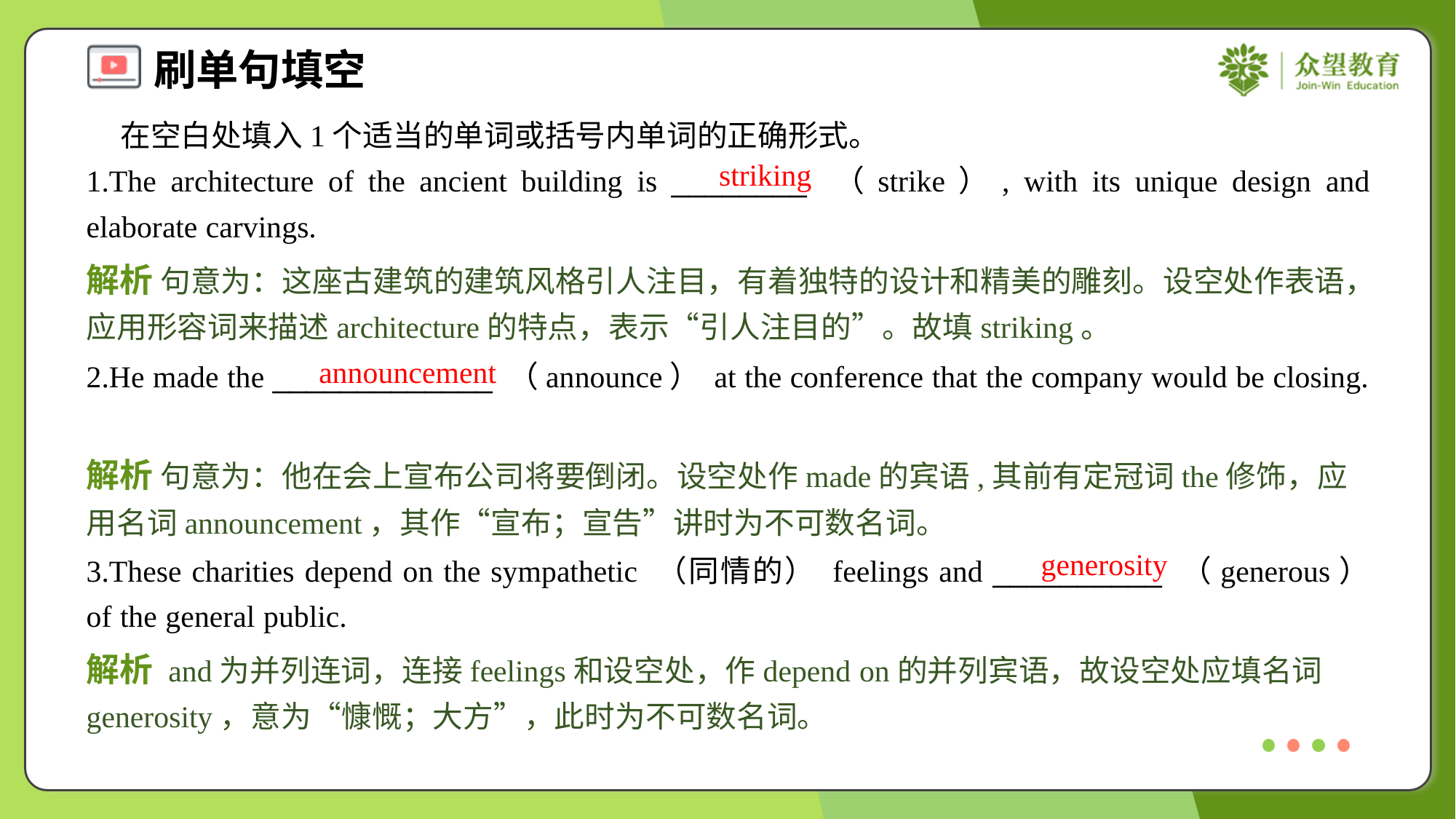

在空白处填入1个适当的单词或括号内单词的正确形式。
1.The architecture of the ancient building is ________ （strike）, with its unique design and elaborate carvings.
striking
解析 句意为：这座古建筑的建筑风格引人注目，有着独特的设计和精美的雕刻。设空处作表语，应用形容词来描述architecture的特点，表示“引人注目的”。故填striking。
announcement
2.He made the _____________ （announce） at the conference that the company would be closing.
解析 句意为：他在会上宣布公司将要倒闭。设空处作made的宾语,其前有定冠词the修饰，应用名词announcement，其作“宣布；宣告”讲时为不可数名词。
generosity
3.These charities depend on the sympathetic （同情的） feelings and __________ （generous） of the general public.
解析 and为并列连词，连接feelings和设空处，作depend on的并列宾语，故设空处应填名词generosity，意为“慷慨；大方”，此时为不可数名词。